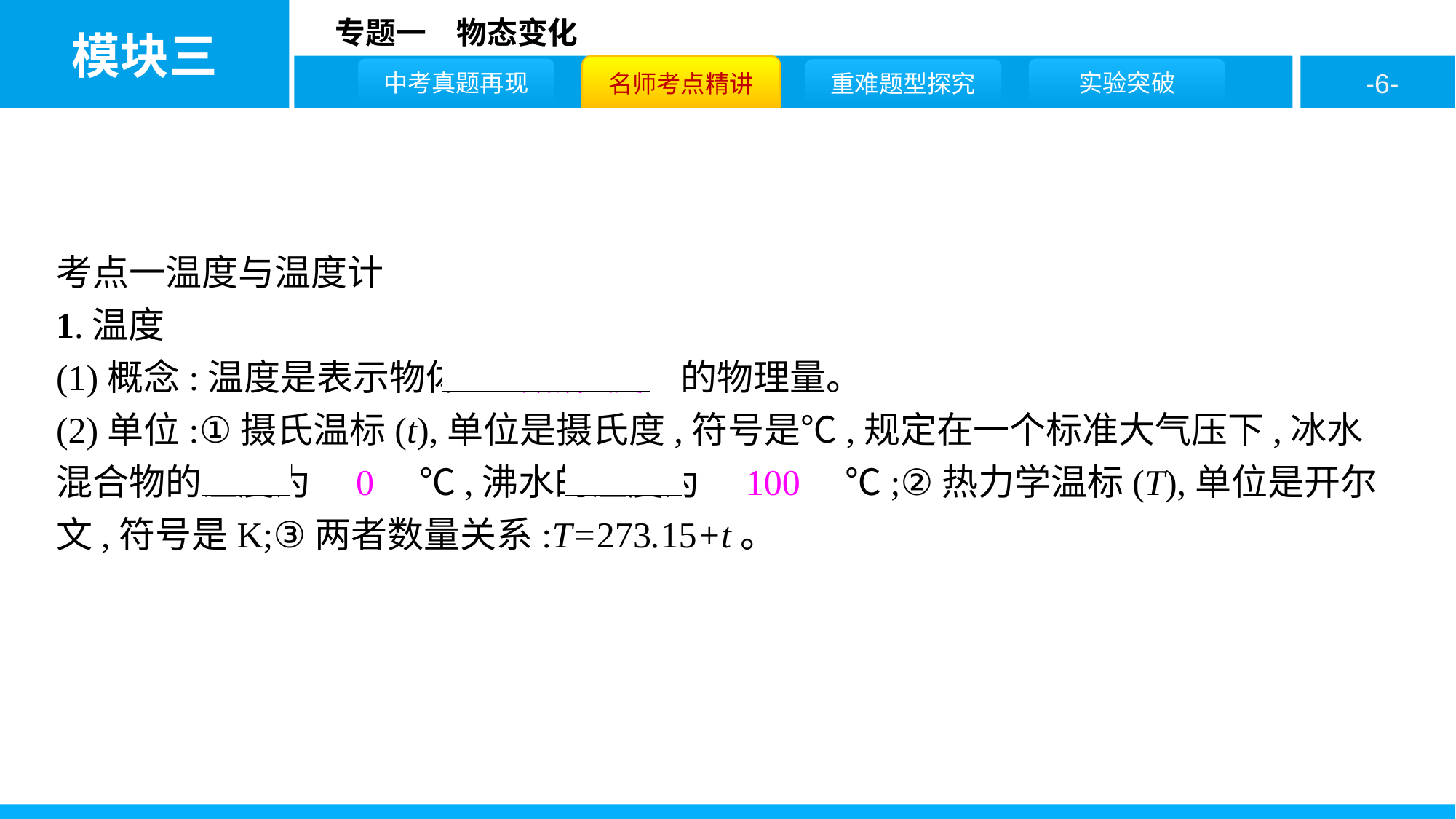

考点一温度与温度计
1.温度
(1)概念:温度是表示物体　冷热程度　的物理量。
(2)单位:①摄氏温标(t),单位是摄氏度,符号是℃,规定在一个标准大气压下,冰水混合物的温度为　0　℃,沸水的温度为　100　℃;②热力学温标(T),单位是开尔文,符号是K;③两者数量关系:T=273.15+t。